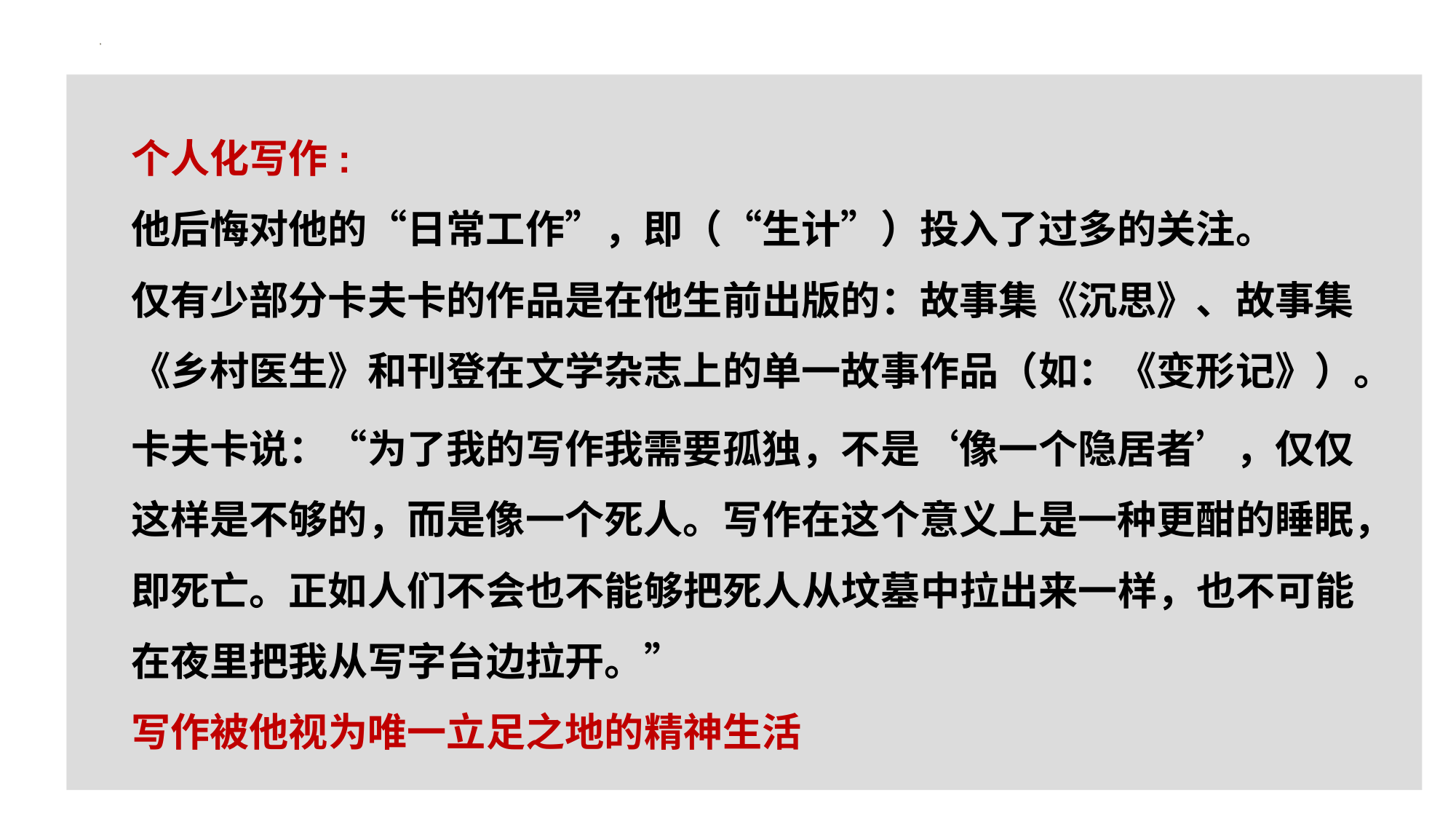

个人化写作:
他后悔对他的“日常工作”，即（“生计”）投入了过多的关注。
仅有少部分卡夫卡的作品是在他生前出版的：故事集《沉思》、故事集《乡村医生》和刊登在文学杂志上的单一故事作品（如：《变形记》）。

卡夫卡说：“为了我的写作我需要孤独，不是‘像一个隐居者’，仅仅这样是不够的，而是像一个死人。写作在这个意义上是一种更酣的睡眠，即死亡。正如人们不会也不能够把死人从坟墓中拉出来一样，也不可能在夜里把我从写字台边拉开。”
写作被他视为唯一立足之地的精神生活